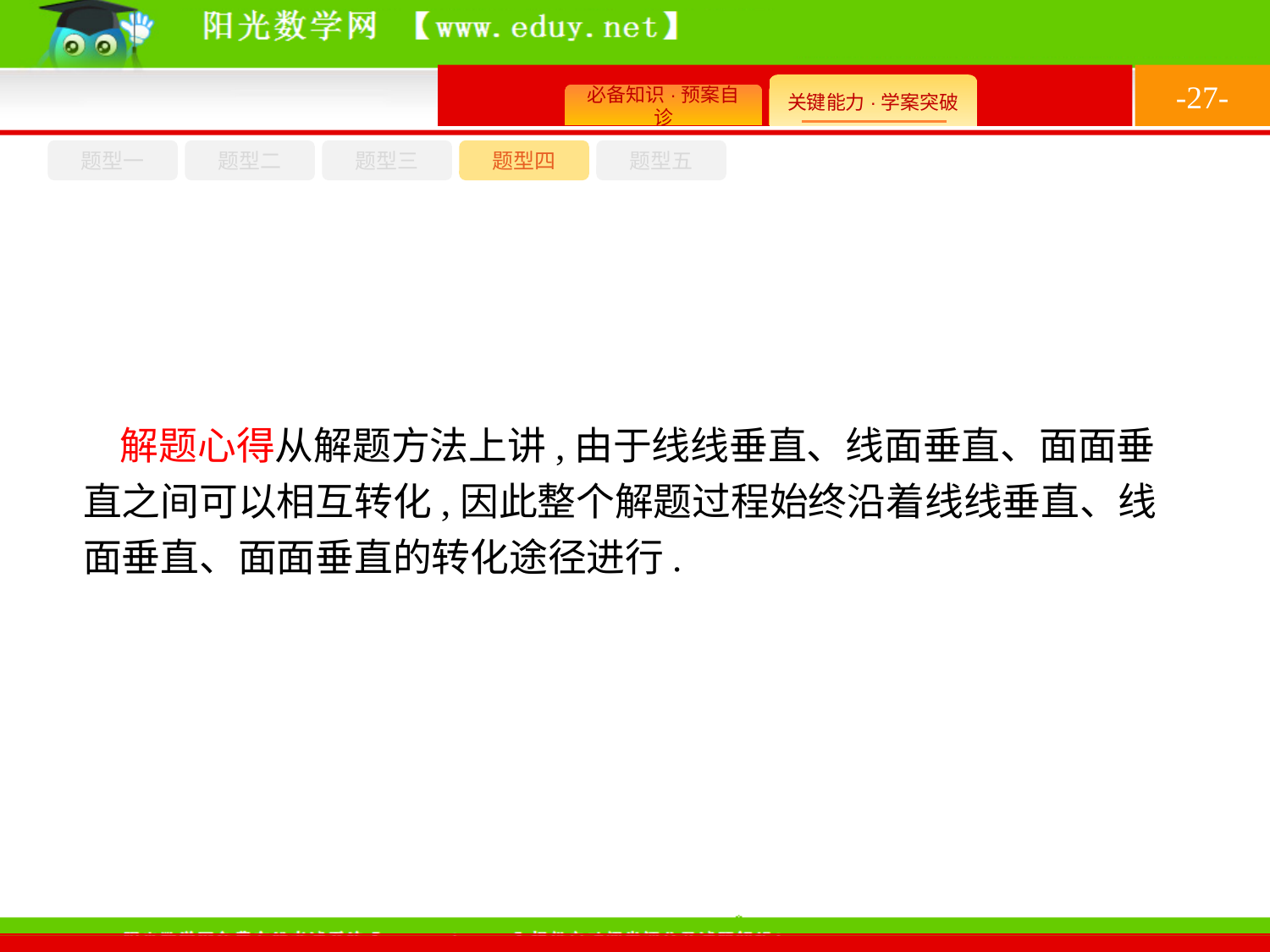

-27-
题型四
题型五
题型一
题型三
题型二
解题心得从解题方法上讲,由于线线垂直、线面垂直、面面垂直之间可以相互转化,因此整个解题过程始终沿着线线垂直、线面垂直、面面垂直的转化途径进行.